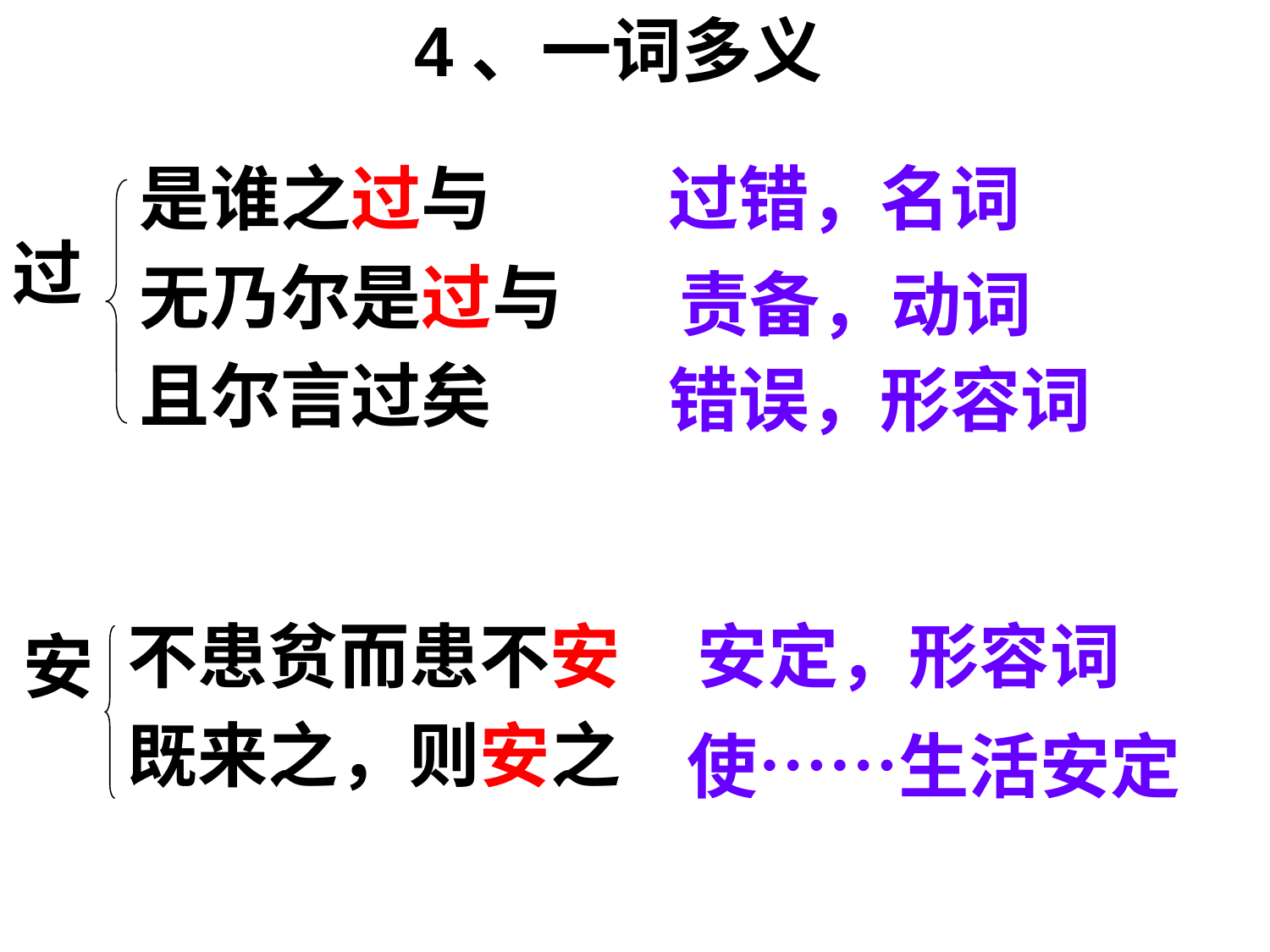

4、一词多义
是谁之过与
无乃尔是过与
且尔言过矣
过错，名词

过
责备，动词

错误，形容词

不患贫而患不安
既来之，则安之
安定，形容词
安

使……生活安定